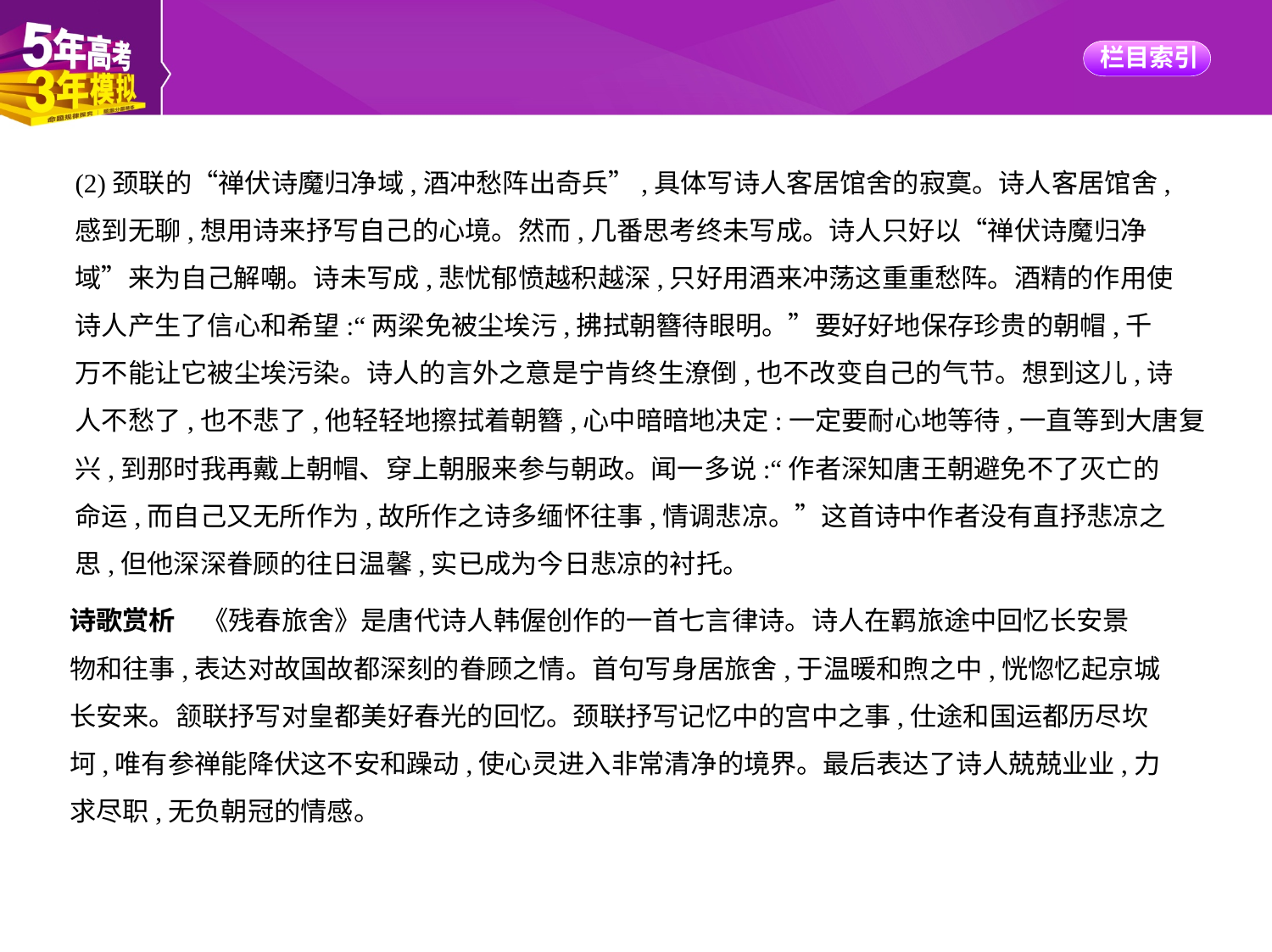

(2)颈联的“禅伏诗魔归净域,酒冲愁阵出奇兵”,具体写诗人客居馆舍的寂寞。诗人客居馆舍,
感到无聊,想用诗来抒写自己的心境。然而,几番思考终未写成。诗人只好以“禅伏诗魔归净
域”来为自己解嘲。诗未写成,悲忧郁愤越积越深,只好用酒来冲荡这重重愁阵。酒精的作用使
诗人产生了信心和希望:“两梁免被尘埃污,拂拭朝簪待眼明。”要好好地保存珍贵的朝帽,千
万不能让它被尘埃污染。诗人的言外之意是宁肯终生潦倒,也不改变自己的气节。想到这儿,诗
人不愁了,也不悲了,他轻轻地擦拭着朝簪,心中暗暗地决定:一定要耐心地等待,一直等到大唐复
兴,到那时我再戴上朝帽、穿上朝服来参与朝政。闻一多说:“作者深知唐王朝避免不了灭亡的
命运,而自己又无所作为,故所作之诗多缅怀往事,情调悲凉。”这首诗中作者没有直抒悲凉之
思,但他深深眷顾的往日温馨,实已成为今日悲凉的衬托。
诗歌赏析　《残春旅舍》是唐代诗人韩偓创作的一首七言律诗。诗人在羁旅途中回忆长安景
物和往事,表达对故国故都深刻的眷顾之情。首句写身居旅舍,于温暖和煦之中,恍惚忆起京城
长安来。颔联抒写对皇都美好春光的回忆。颈联抒写记忆中的宫中之事,仕途和国运都历尽坎
坷,唯有参禅能降伏这不安和躁动,使心灵进入非常清净的境界。最后表达了诗人兢兢业业,力
求尽职,无负朝冠的情感。